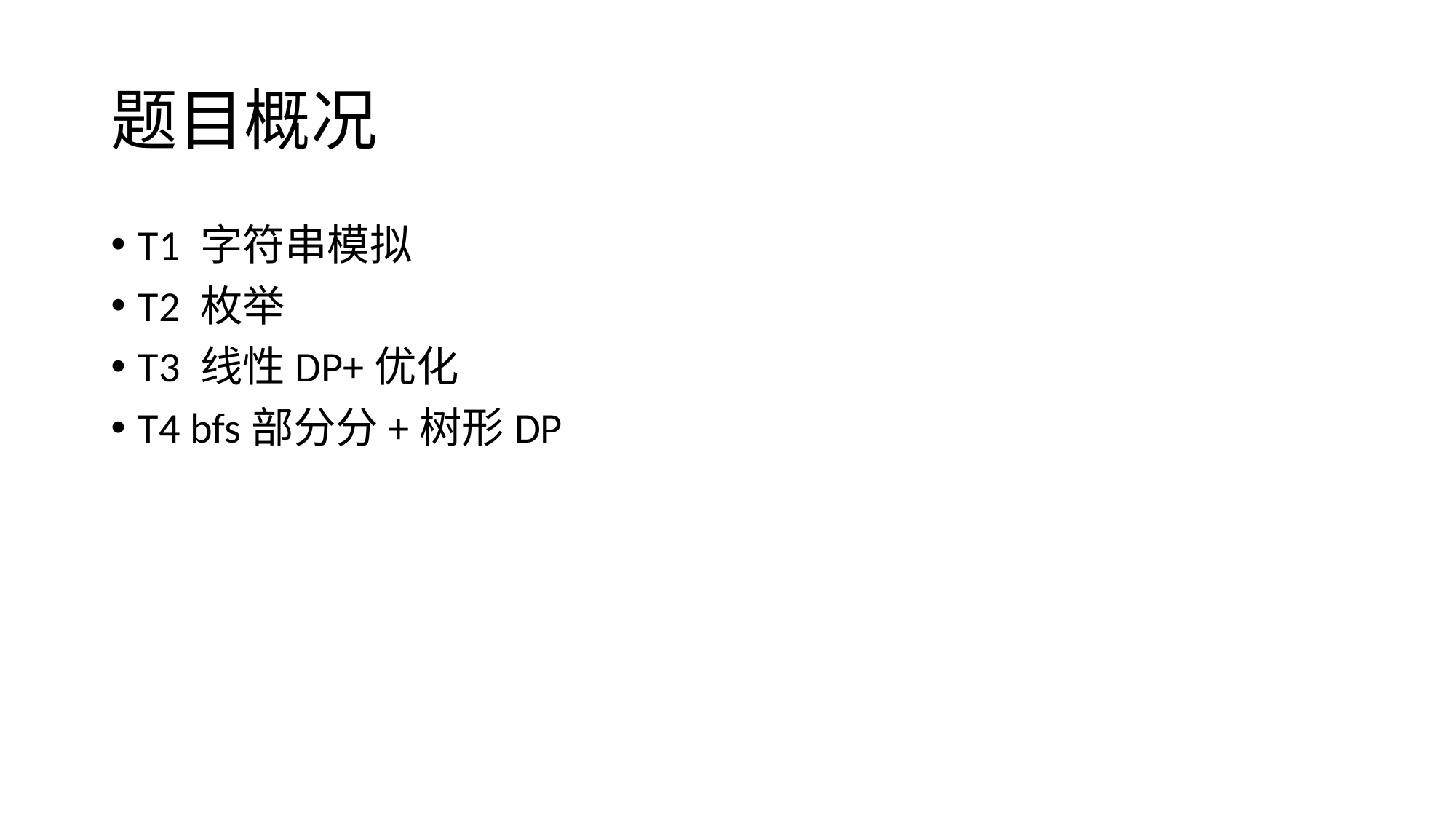

# 题目概况
T1 字符串模拟
T2 枚举
T3 线性DP+优化
T4 bfs部分分+树形DP